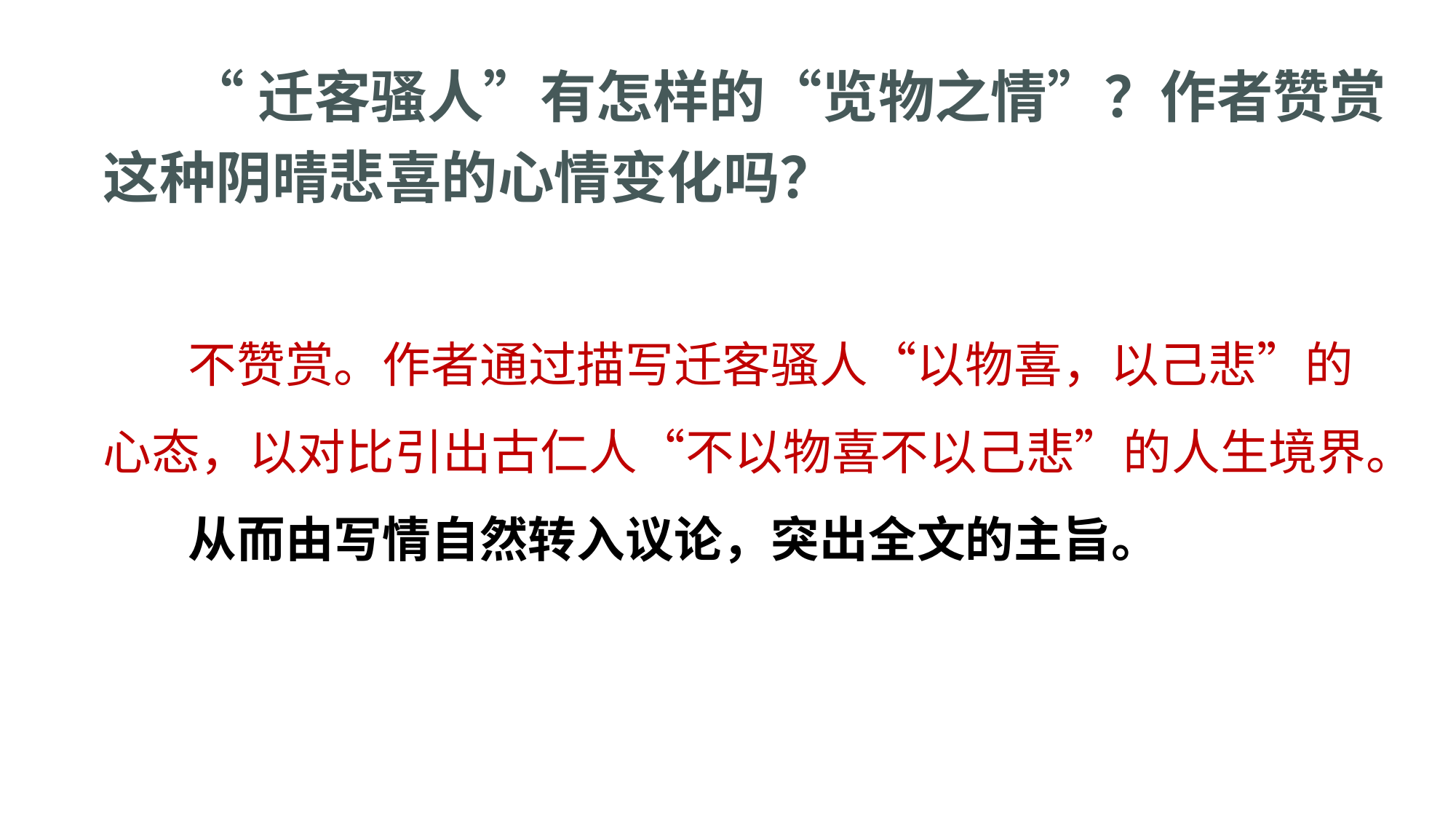

“迁客骚人”有怎样的“览物之情”？作者赞赏这种阴晴悲喜的心情变化吗？

不赞赏。作者通过描写迁客骚人“以物喜，以己悲”的心态，以对比引出古仁人“不以物喜不以己悲”的人生境界。
从而由写情自然转入议论，突出全文的主旨。